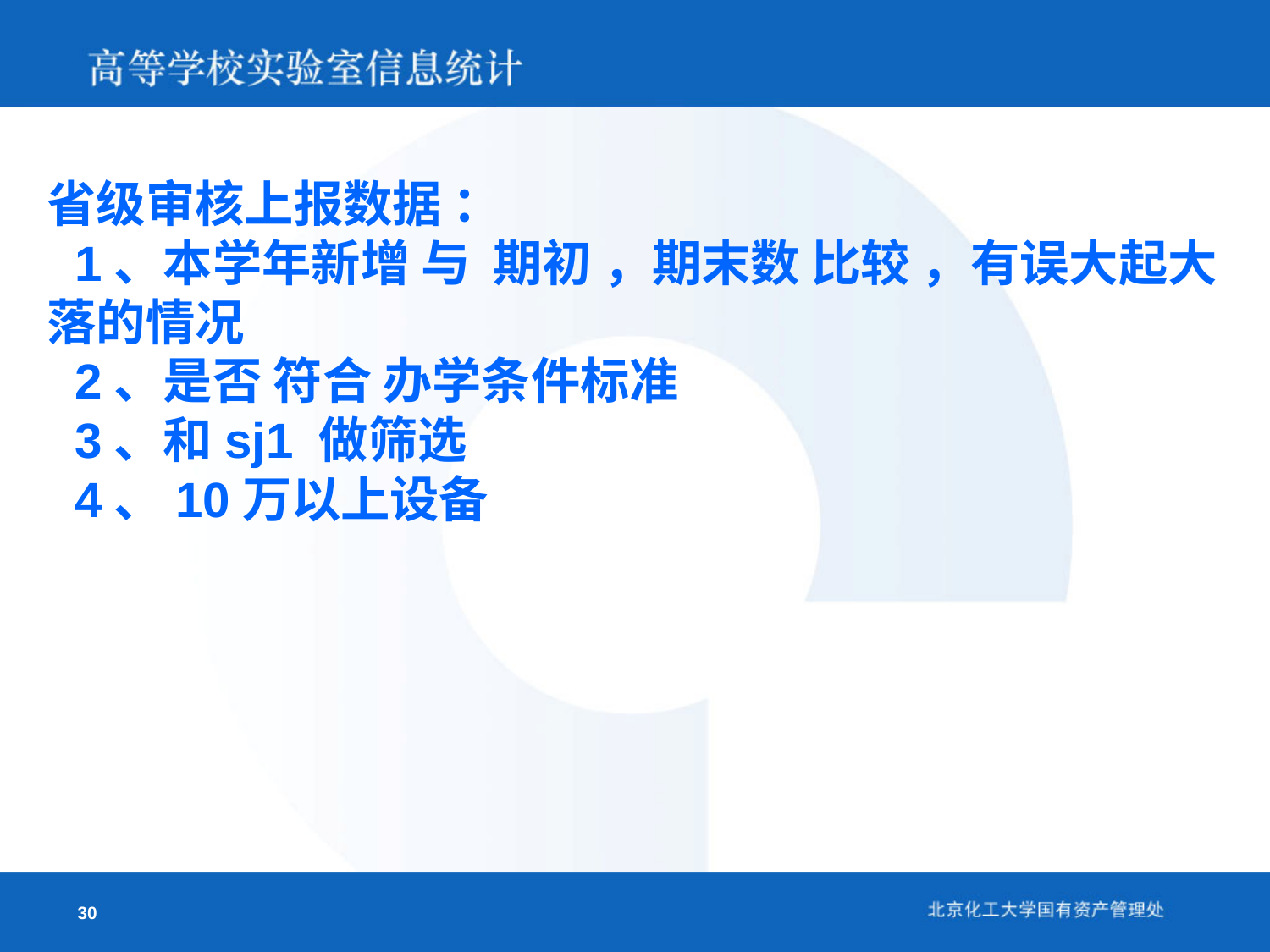

省级审核上报数据 ：
  1、本学年新增 与  期初 ，期末数 比较 ，有误大起大落的情况
  2、是否 符合 办学条件标准
  3、和sj1 做筛选
  4、10万以上设备